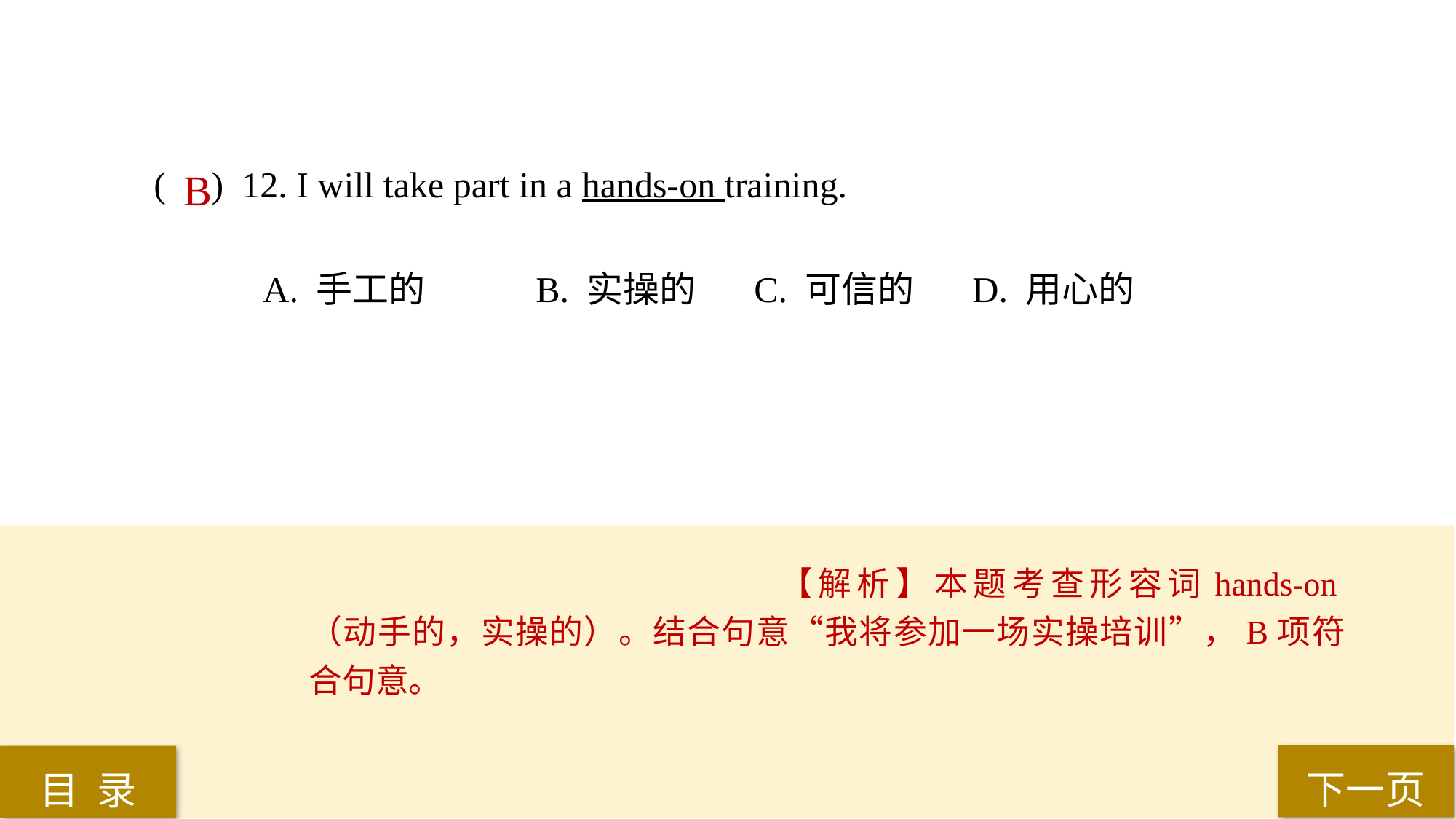

(     )  12. I will take part in a hands-on training.

A. 手工的 	B. 实操的 	C. 可信的 	D. 用心的
B
【解析】本题考查形容词hands-on（动手的，实操的）。结合句意“我将参加一场实操培训”，B项符合句意。